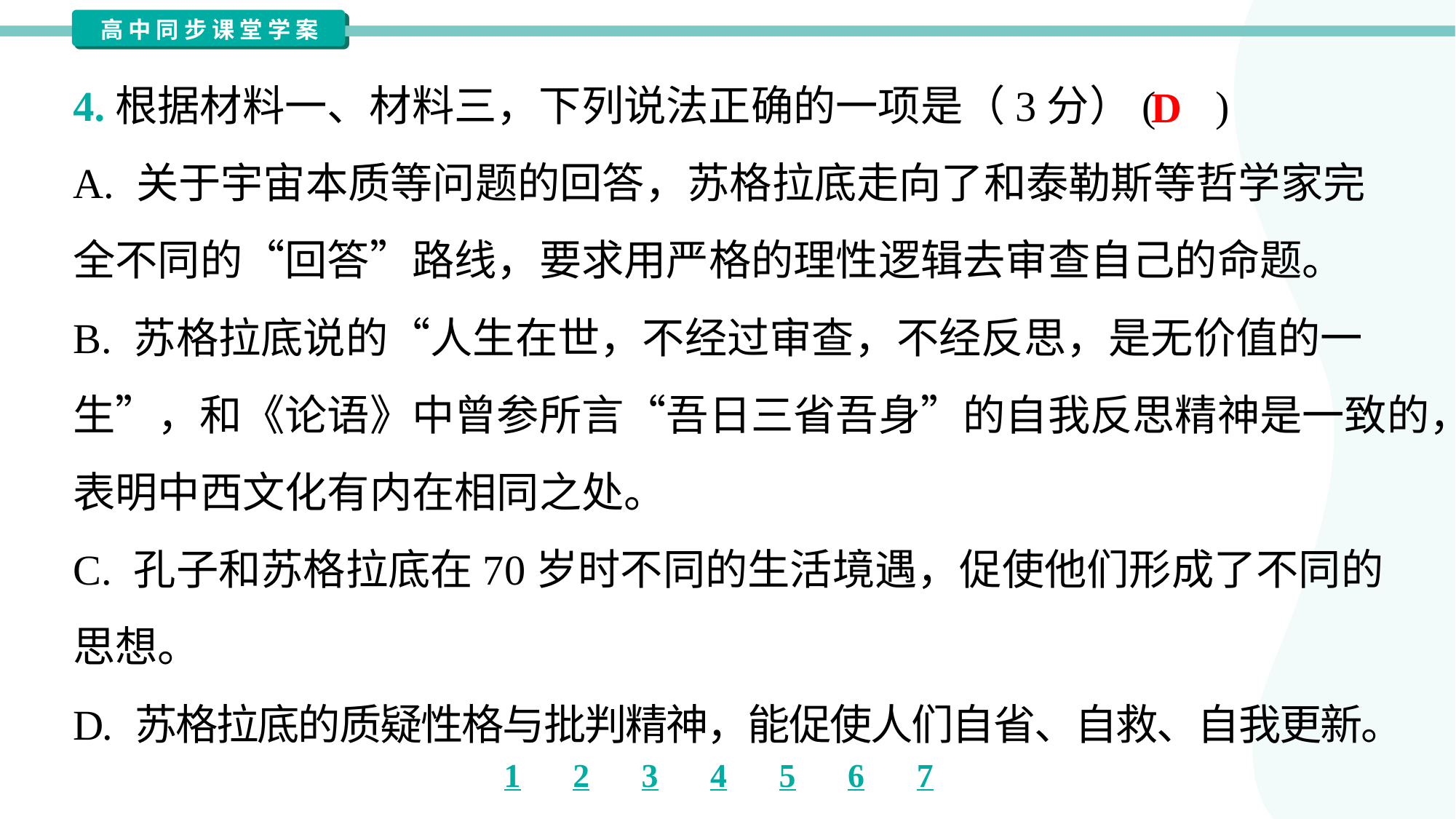

4.根据材料一、材料三，下列说法正确的一项是（3分）(     )
D
A. 关于宇宙本质等问题的回答，苏格拉底走向了和泰勒斯等哲学家完
全不同的“回答”路线，要求用严格的理性逻辑去审查自己的命题。
B. 苏格拉底说的“人生在世，不经过审查，不经反思，是无价值的一
生”，和《论语》中曾参所言“吾日三省吾身”的自我反思精神是一致的，
表明中西文化有内在相同之处。
C. 孔子和苏格拉底在70岁时不同的生活境遇，促使他们形成了不同的
思想。
D. 苏格拉底的质疑性格与批判精神，能促使人们自省、自救、自我更新。